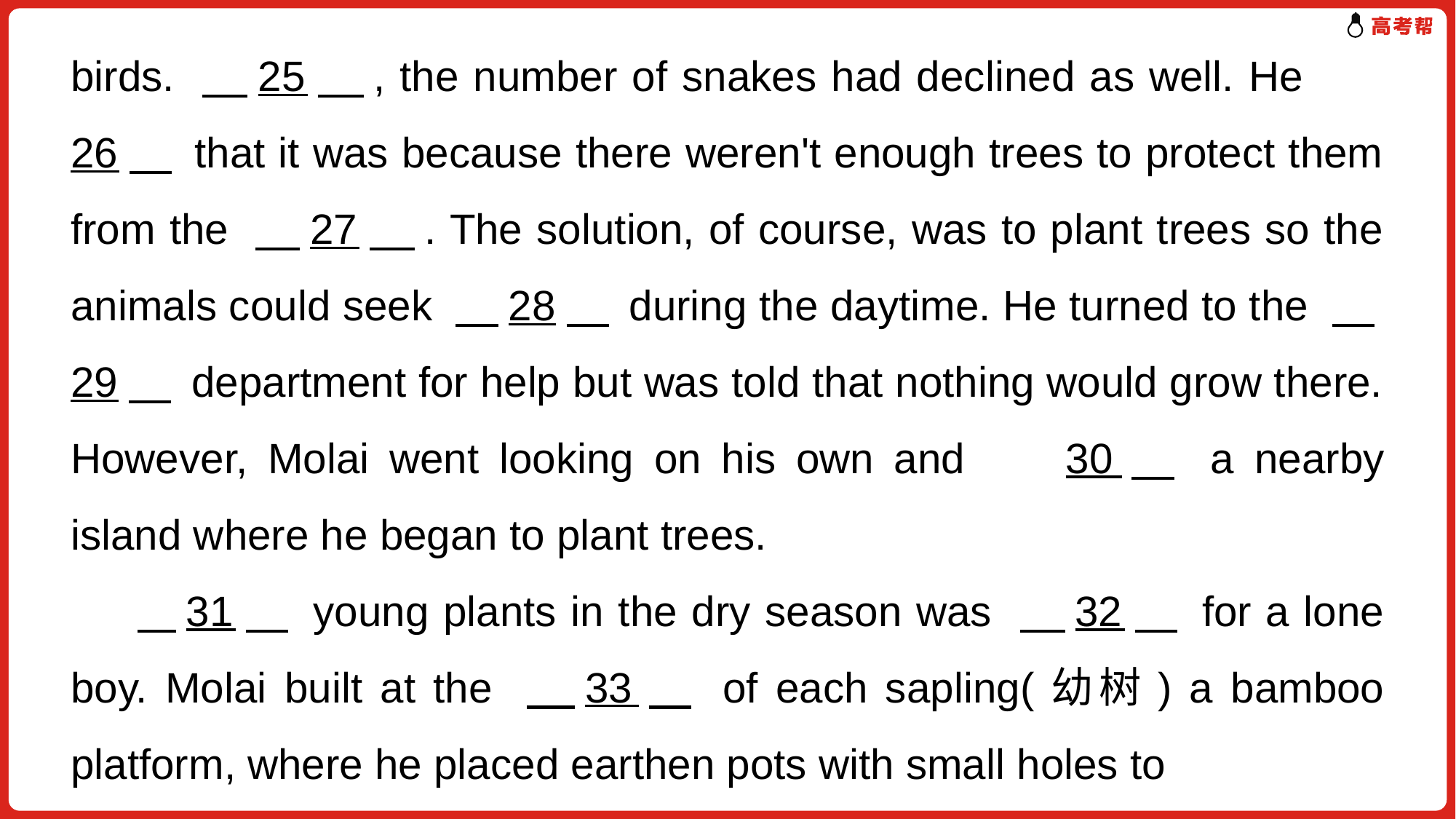

birds. 　25　, the number of snakes had declined as well. He 　26　 that it was because there weren't enough trees to protect them from the 　27　. The solution, of course, was to plant trees so the animals could seek 　28　 during the daytime. He turned to the 　29　 department for help but was told that nothing would grow there. However, Molai went looking on his own and 　30　 a nearby island where he began to plant trees.
　     31　 young plants in the dry season was 　32　 for a lone boy. Molai built at the 　33　 of each sapling(幼树) a bamboo platform, where he placed earthen pots with small holes to